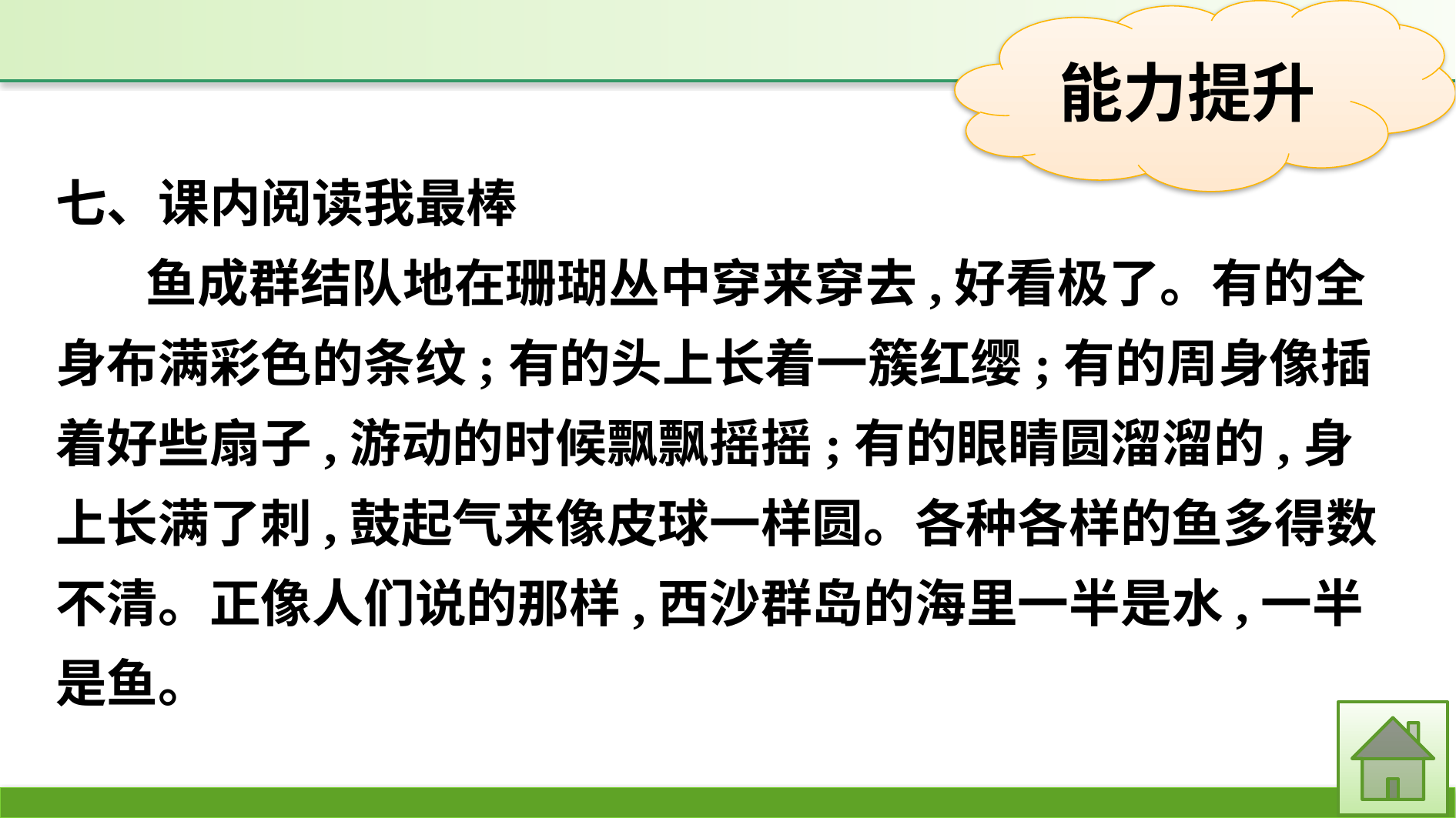

七、课内阅读我最棒
鱼成群结队地在珊瑚丛中穿来穿去,好看极了。有的全身布满彩色的条纹;有的头上长着一簇红缨;有的周身像插着好些扇子,游动的时候飘飘摇摇;有的眼睛圆溜溜的,身上长满了刺,鼓起气来像皮球一样圆。各种各样的鱼多得数不清。正像人们说的那样,西沙群岛的海里一半是水,一半是鱼。